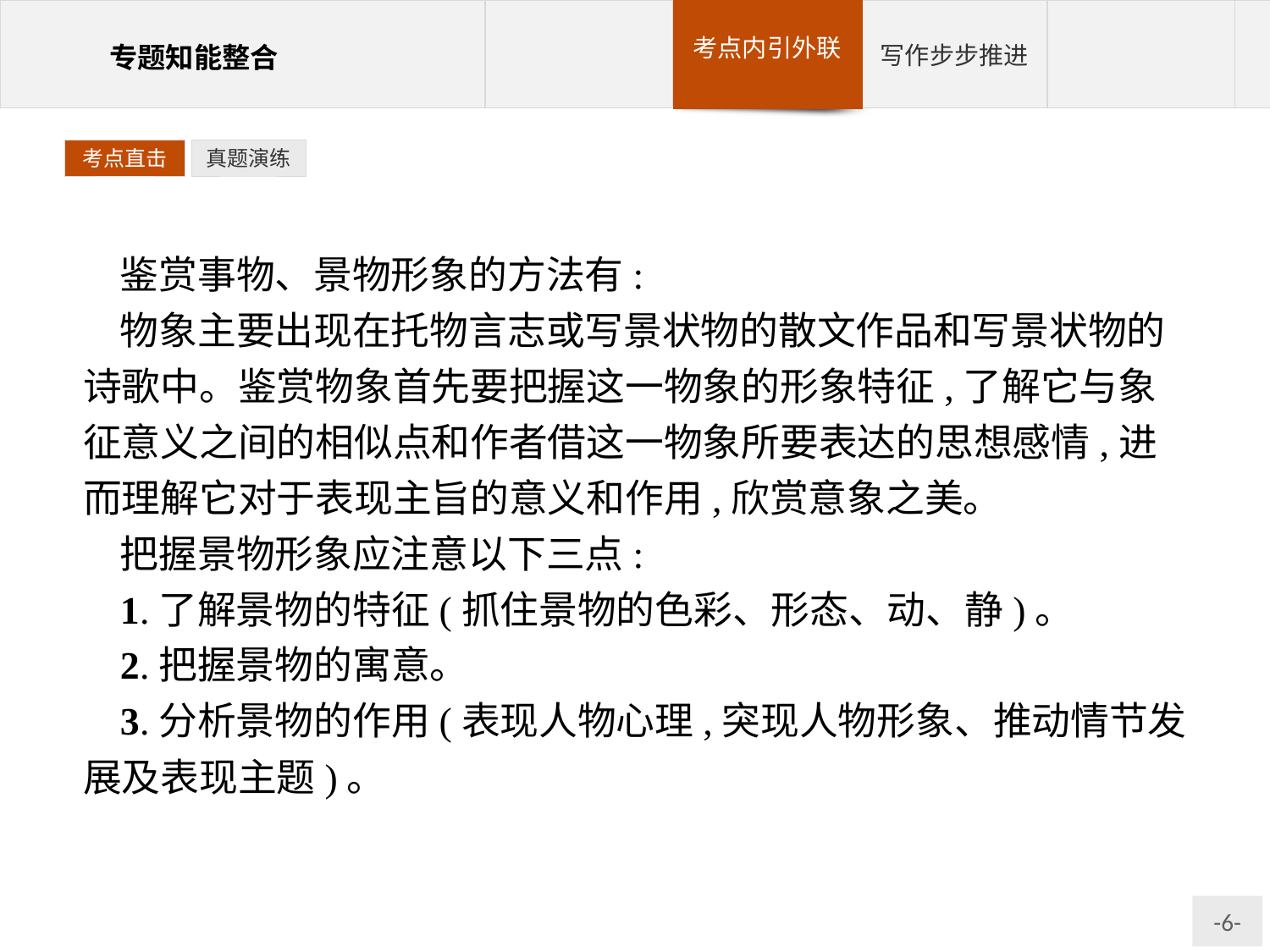

考点直击
真题演练
鉴赏事物、景物形象的方法有:
物象主要出现在托物言志或写景状物的散文作品和写景状物的诗歌中。鉴赏物象首先要把握这一物象的形象特征,了解它与象征意义之间的相似点和作者借这一物象所要表达的思想感情,进而理解它对于表现主旨的意义和作用,欣赏意象之美。
把握景物形象应注意以下三点:
1.了解景物的特征(抓住景物的色彩、形态、动、静)。
2.把握景物的寓意。
3.分析景物的作用(表现人物心理,突现人物形象、推动情节发展及表现主题)。